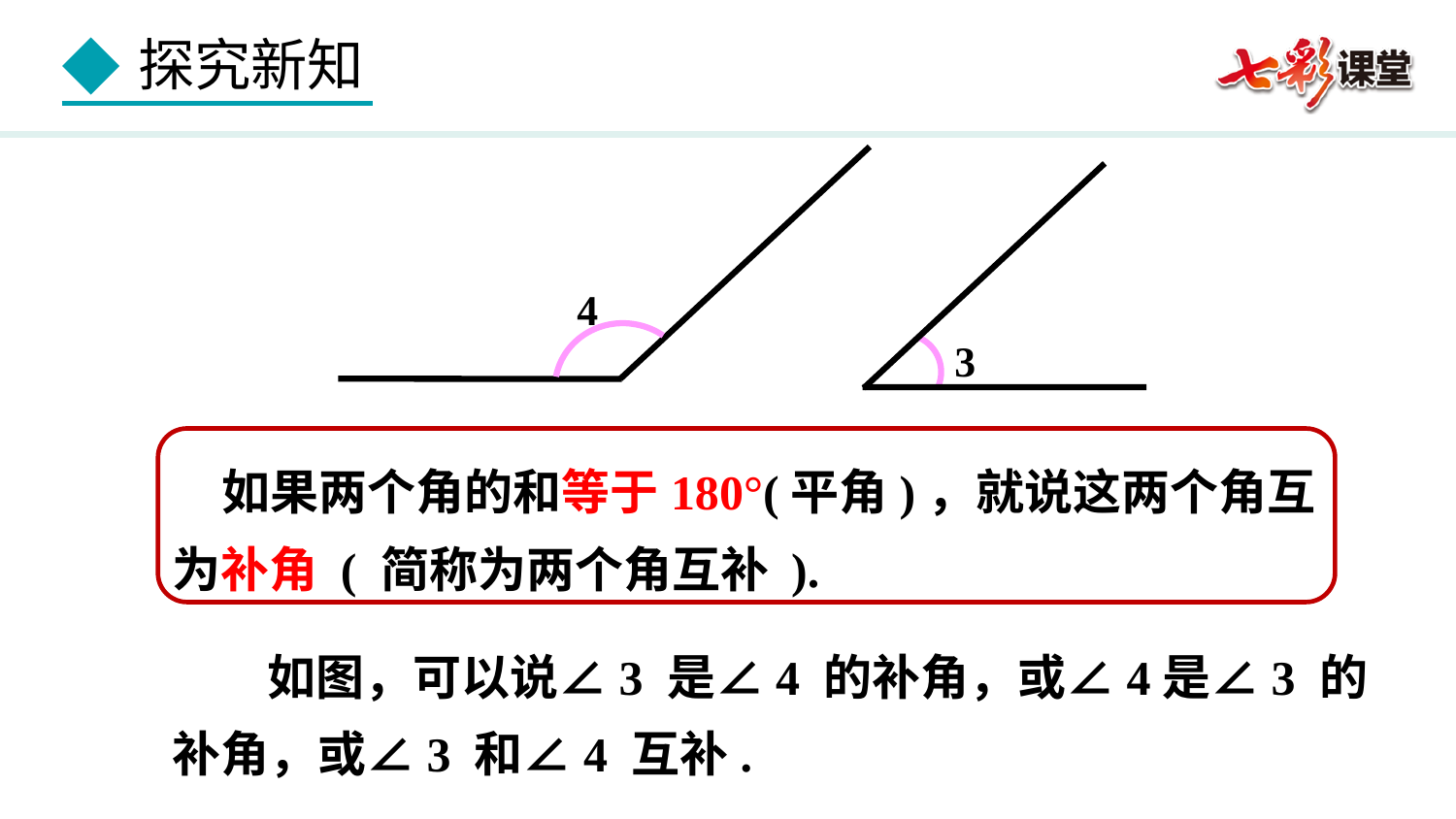

4

3

     如果两个角的和等于180°(平角)，就说这两个角互为补角 ( 简称为两个角互补 ).
         如图，可以说∠3 是∠4 的补角，或∠4是∠3 的补角，或∠3 和∠4 互补.